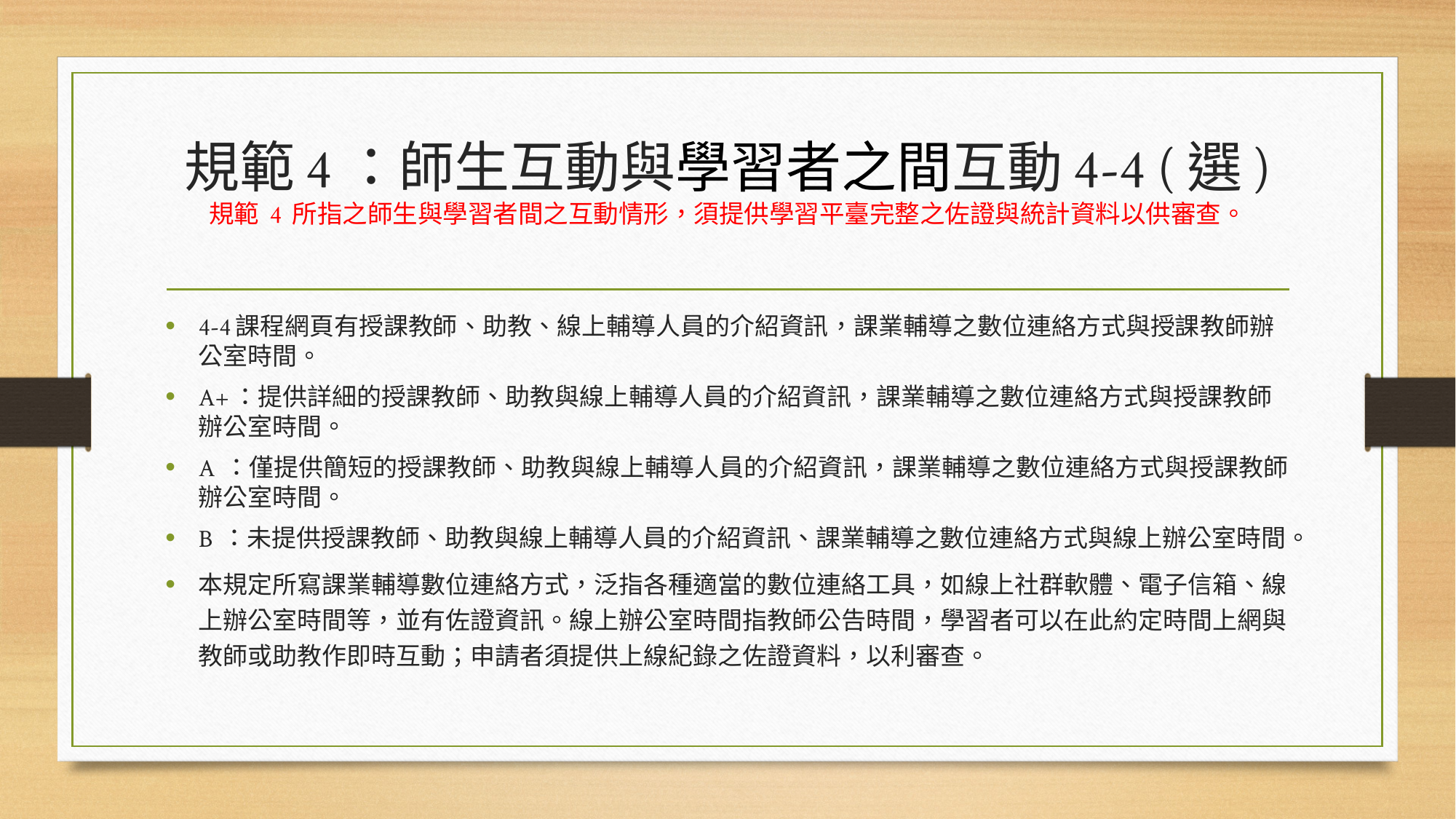

# 規範4：師生互動與學習者之間互動4-4 (選) 規範 4 所指之師生與學習者間之互動情形，須提供學習平臺完整之佐證與統計資料以供審查。
4-4課程網頁有授課教師、助教、線上輔導人員的介紹資訊，課業輔導之數位連絡方式與授課教師辦公室時間。
A+：提供詳細的授課教師、助教與線上輔導人員的介紹資訊，課業輔導之數位連絡方式與授課教師辦公室時間。
A ：僅提供簡短的授課教師、助教與線上輔導人員的介紹資訊，課業輔導之數位連絡方式與授課教師辦公室時間。
B ：未提供授課教師、助教與線上輔導人員的介紹資訊、課業輔導之數位連絡方式與線上辦公室時間。
本規定所寫課業輔導數位連絡方式，泛指各種適當的數位連絡工具，如線上社群軟體、電子信箱、線上辦公室時間等，並有佐證資訊。線上辦公室時間指教師公告時間，學習者可以在此約定時間上網與教師或助教作即時互動；申請者須提供上線紀錄之佐證資料，以利審查。